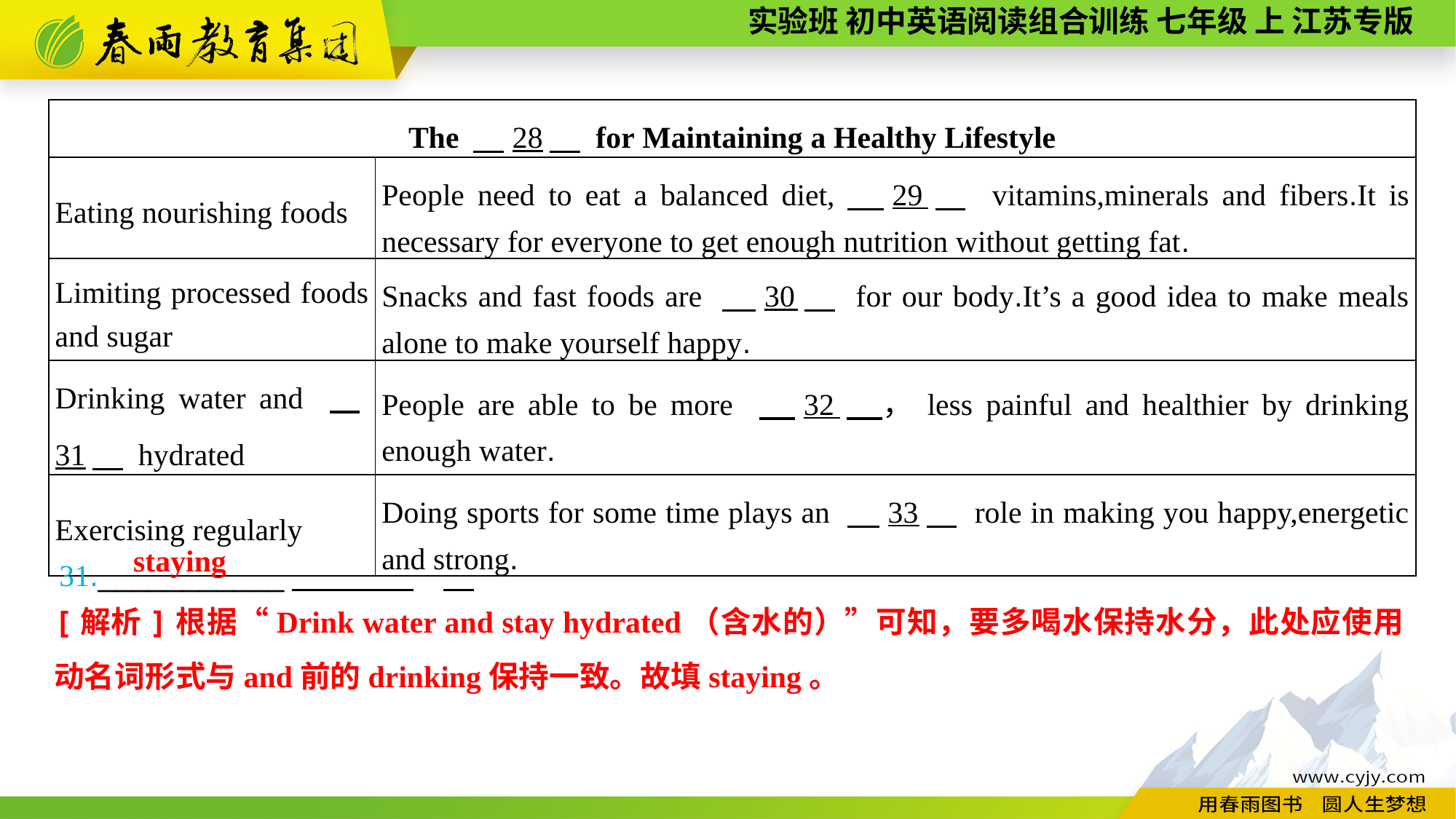

| The 　28　 for Maintaining a Healthy Lifestyle |  |
| --- | --- |
| Eating nourishing foods | People need to eat a balanced diet,　29　 vitamins,minerals and fibers.It is necessary for everyone to get enough nutrition without getting fat. |
| Limiting processed foods and sugar | Snacks and fast foods are 　30　 for our body.It’s a good idea to make meals alone to make yourself happy. |
| Drinking water and 　31　 hydrated | People are able to be more 　32　，less painful and healthier by drinking enough water. |
| Exercising regularly | Doing sports for some time plays an 　33　 role in making you happy,energetic and strong. |
31.___________
staying
[解析]根据“Drink water and stay hydrated（含水的）”可知，要多喝水保持水分，此处应使用动名词形式与and前的drinking保持一致。故填staying。